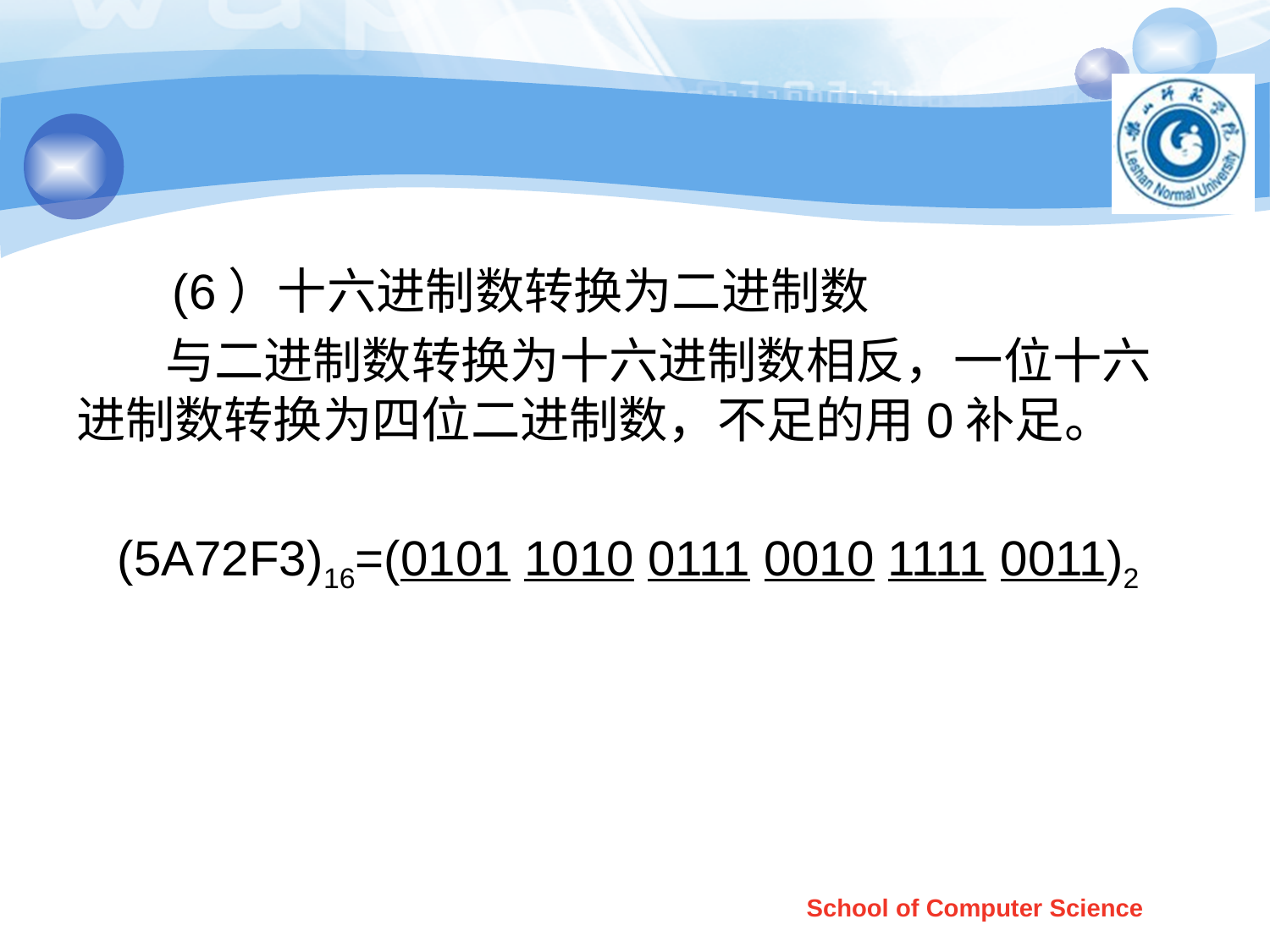

#
       (6）十六进制数转换为二进制数
       与二进制数转换为十六进制数相反，一位十六进制数转换为四位二进制数，不足的用0补足。

   (5A72F3)16=(0101 1010 0111 0010 1111 0011)2

School of Computer Science